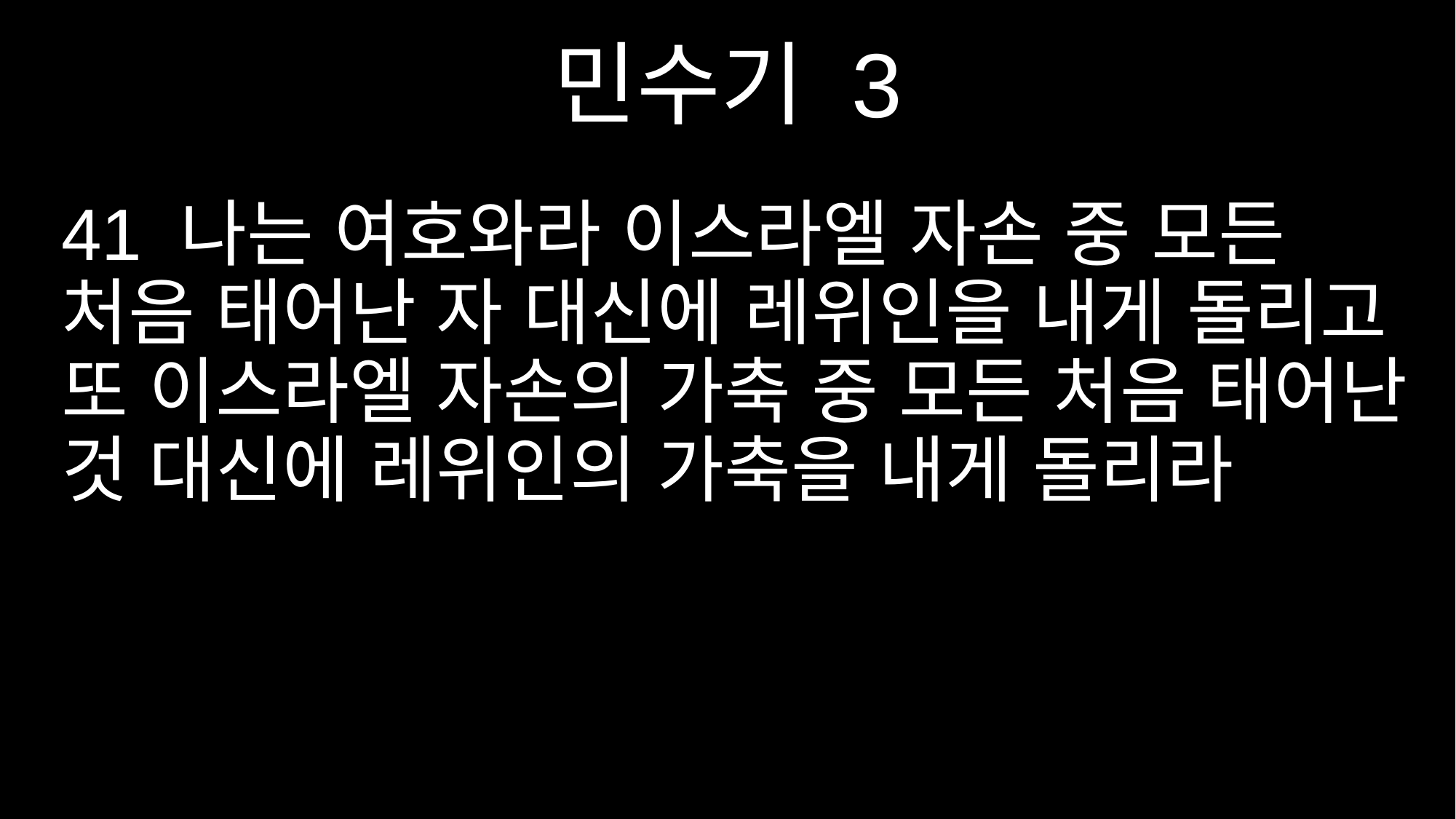

민수기 3
41 나는 여호와라 이스라엘 자손 중 모든 처음 태어난 자 대신에 레위인을 내게 돌리고 또 이스라엘 자손의 가축 중 모든 처음 태어난 것 대신에 레위인의 가축을 내게 돌리라